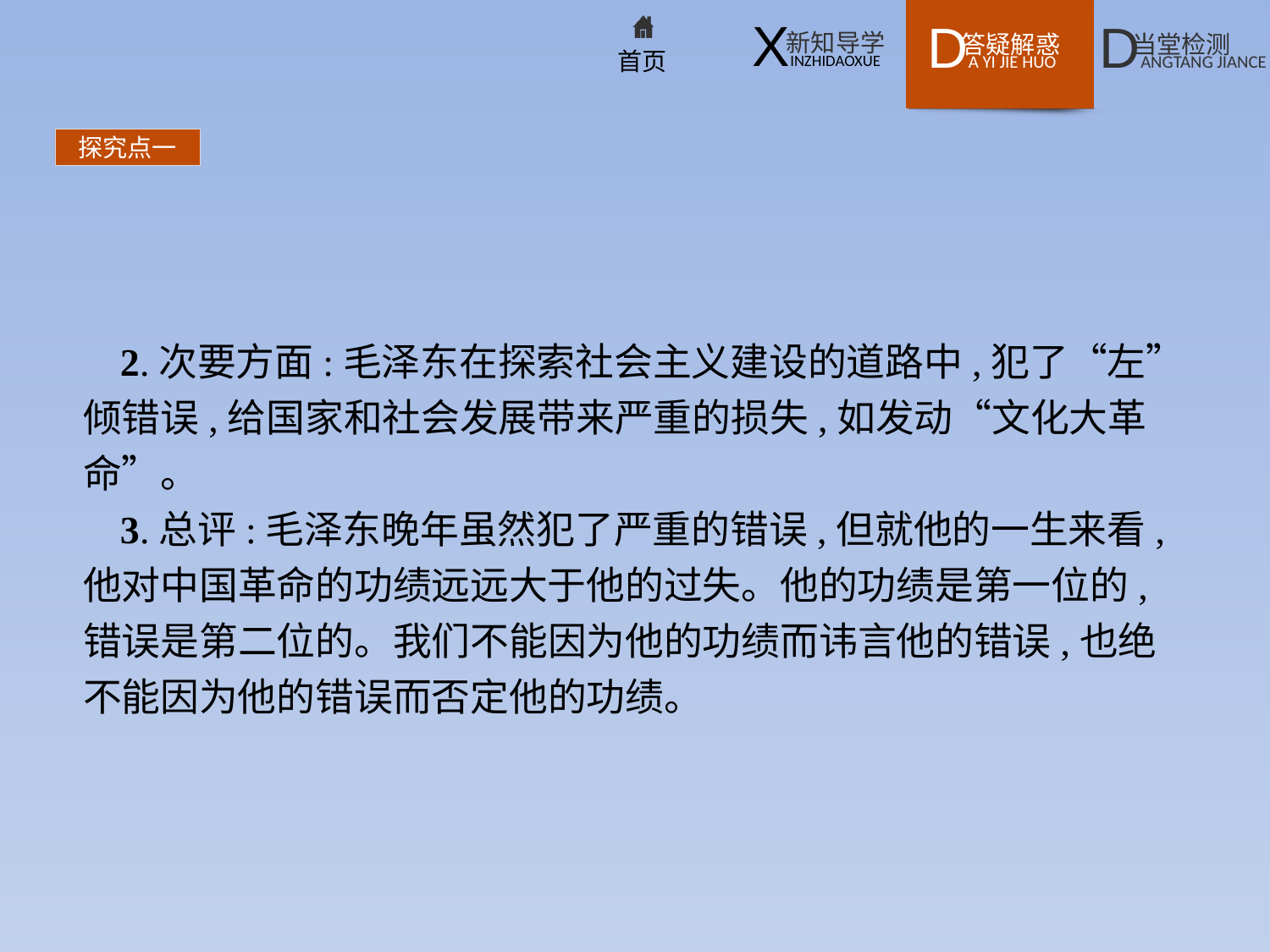

探究点一
2.次要方面:毛泽东在探索社会主义建设的道路中,犯了“左”倾错误,给国家和社会发展带来严重的损失,如发动“文化大革命”。
3.总评:毛泽东晚年虽然犯了严重的错误,但就他的一生来看,他对中国革命的功绩远远大于他的过失。他的功绩是第一位的,错误是第二位的。我们不能因为他的功绩而讳言他的错误,也绝不能因为他的错误而否定他的功绩。